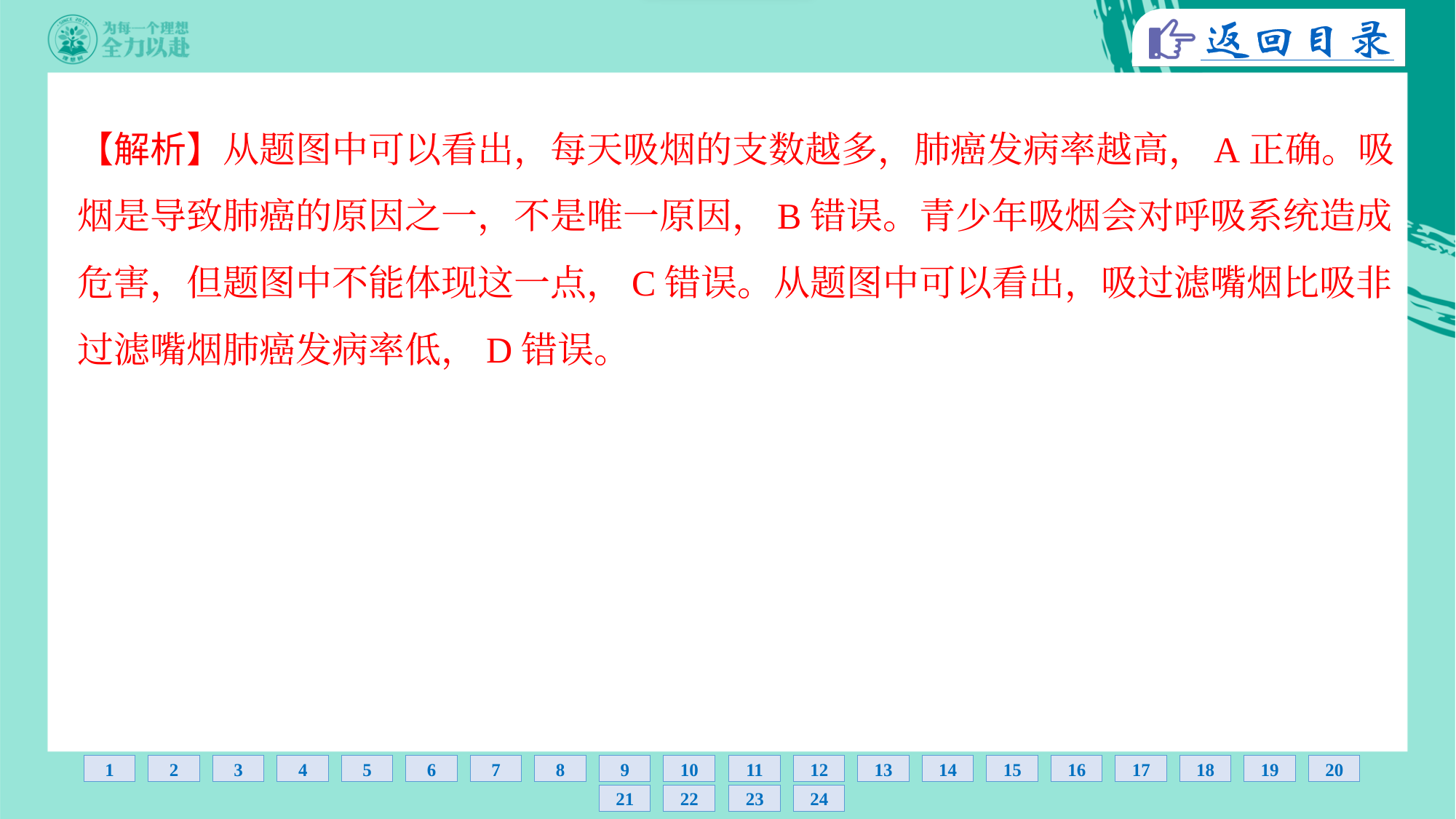

【解析】从题图中可以看出，每天吸烟的支数越多，肺癌发病率越高，A正确。吸
烟是导致肺癌的原因之一，不是唯一原因，B错误。青少年吸烟会对呼吸系统造成
危害，但题图中不能体现这一点，C错误。从题图中可以看出，吸过滤嘴烟比吸非
过滤嘴烟肺癌发病率低，D错误。